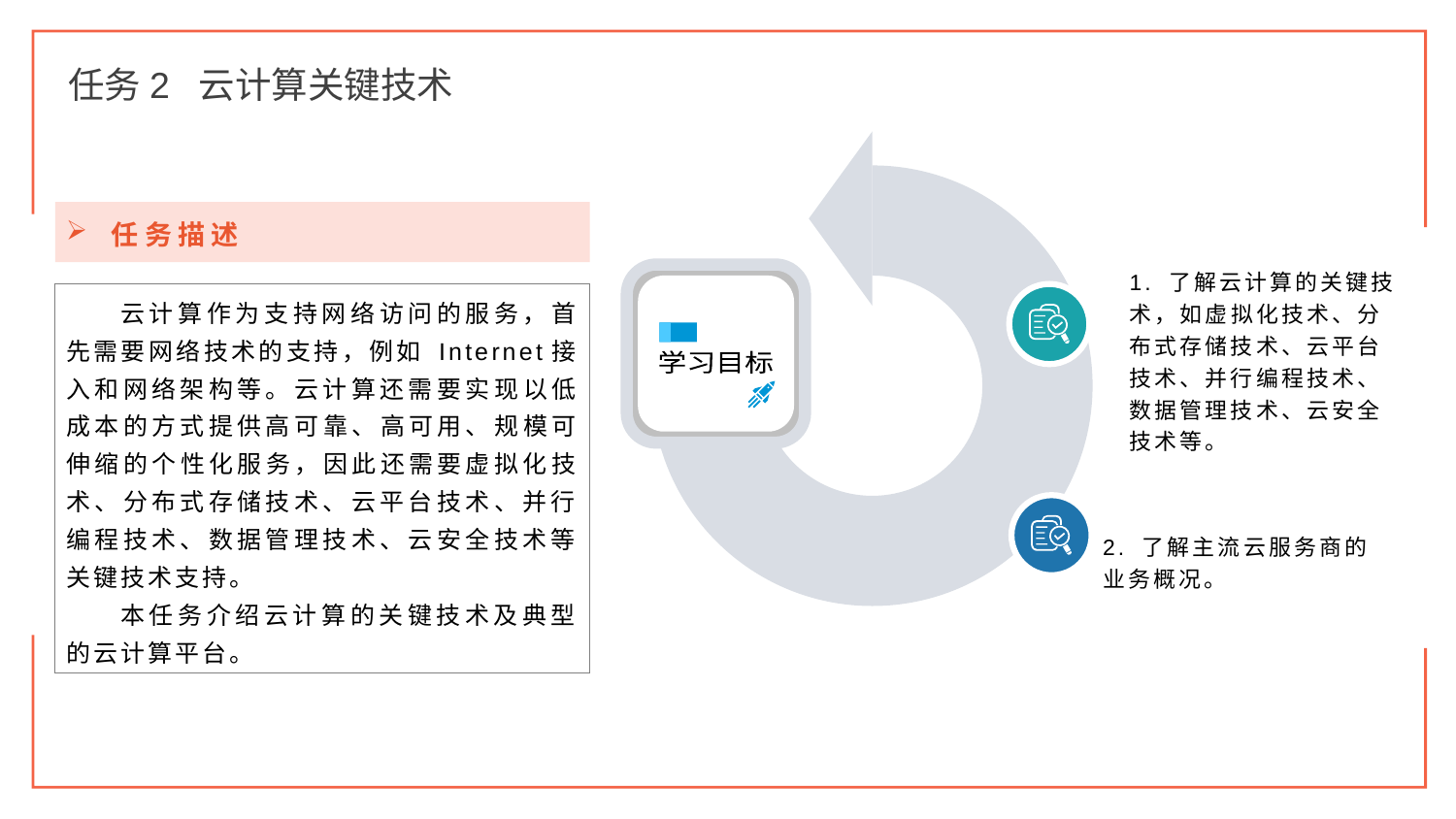

任务2  云计算关键技术

1. 了解云计算的关键技术，如虚拟化技术、分布式存储技术、云平台技术、并行编程技术、数据管理技术、云安全技术等。

学习目标

2. 了解主流云服务商的业务概况。
任务描述
云计算作为支持网络访问的服务，首先需要网络技术的支持，例如 Internet接入和网络架构等。云计算还需要实现以低成本的方式提供高可靠、高可用、规模可伸缩的个性化服务，因此还需要虚拟化技术、分布式存储技术、云平台技术、并行编程技术、数据管理技术、云安全技术等关键技术支持。
本任务介绍云计算的关键技术及典型的云计算平台。